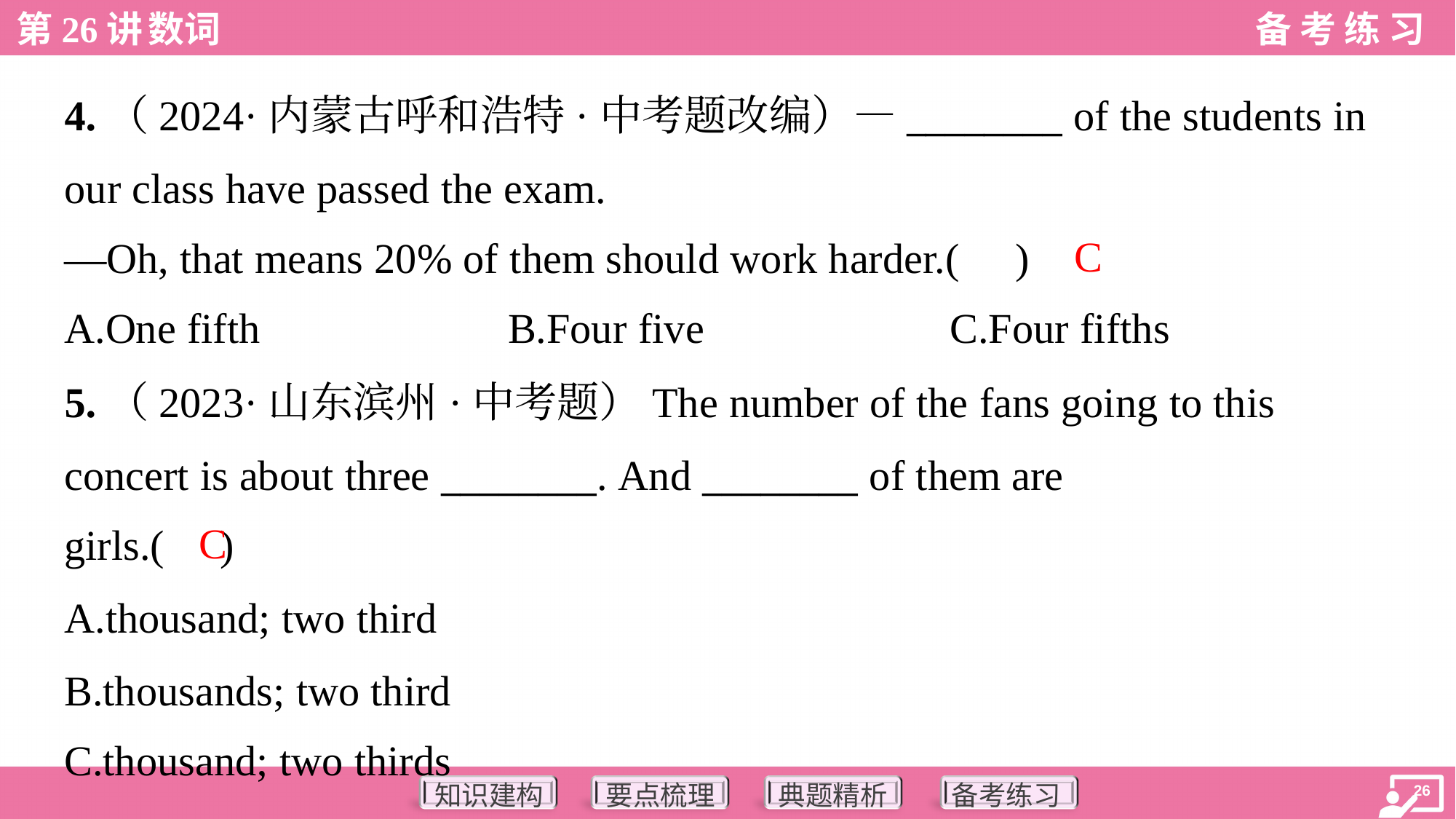

4.（2024·内蒙古呼和浩特·中考题改编）—________ of the students in
our class have passed the exam.
—Oh, that means 20% of them should work harder.(     )
C
A.One fifth	B.Four five	C.Four fifths
5.（2023·山东滨州·中考题）The number of the fans going to this
concert is about three ________. And ________ of them are
girls.(     )
C
A.thousand; two third
B.thousands; two third
C.thousand; two thirds